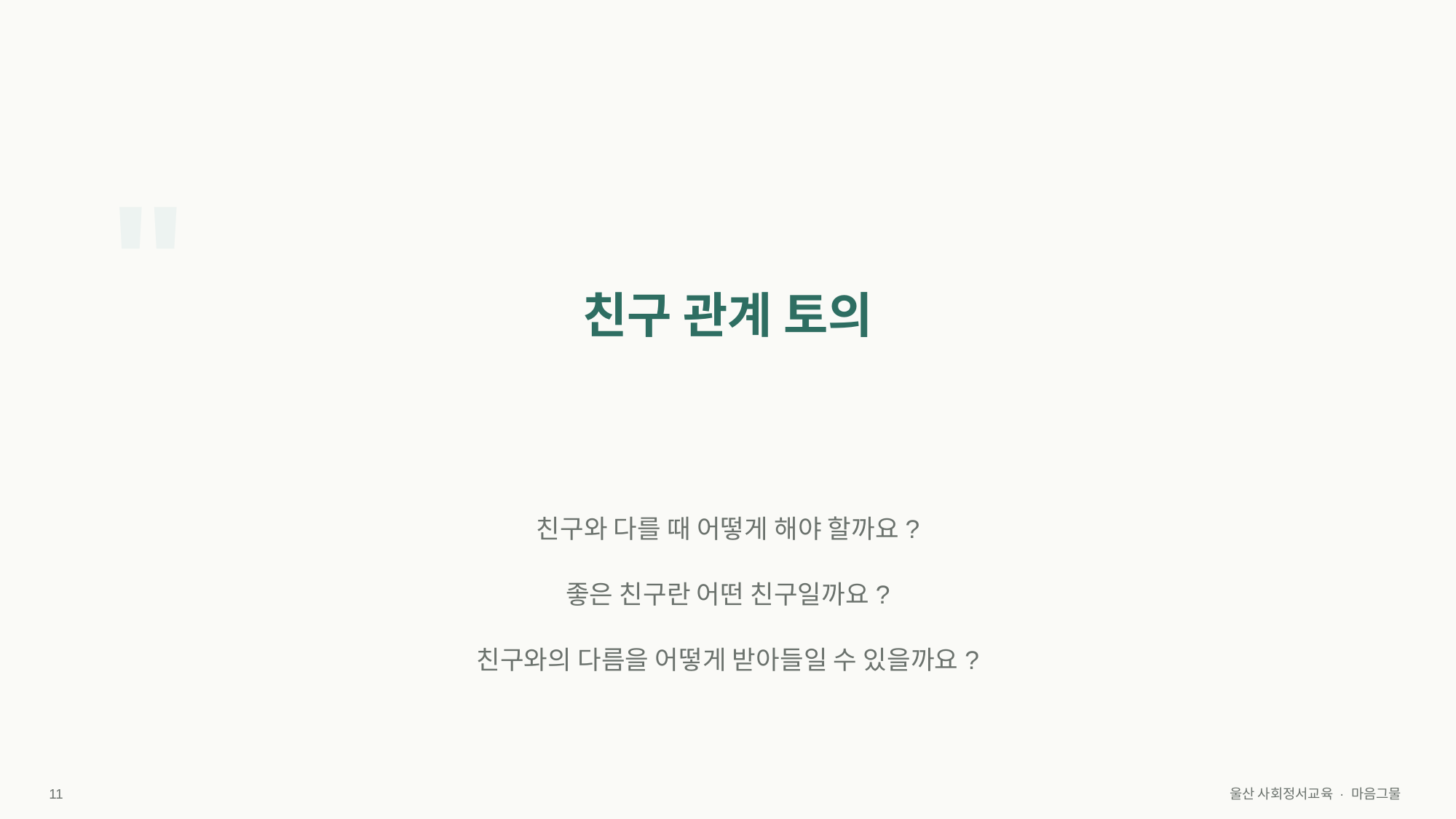

"
친구 관계 토의
친구와 다를 때 어떻게 해야 할까요?
좋은 친구란 어떤 친구일까요?
친구와의 다름을 어떻게 받아들일 수 있을까요?
11
울산 사회정서교육 · 마음그물